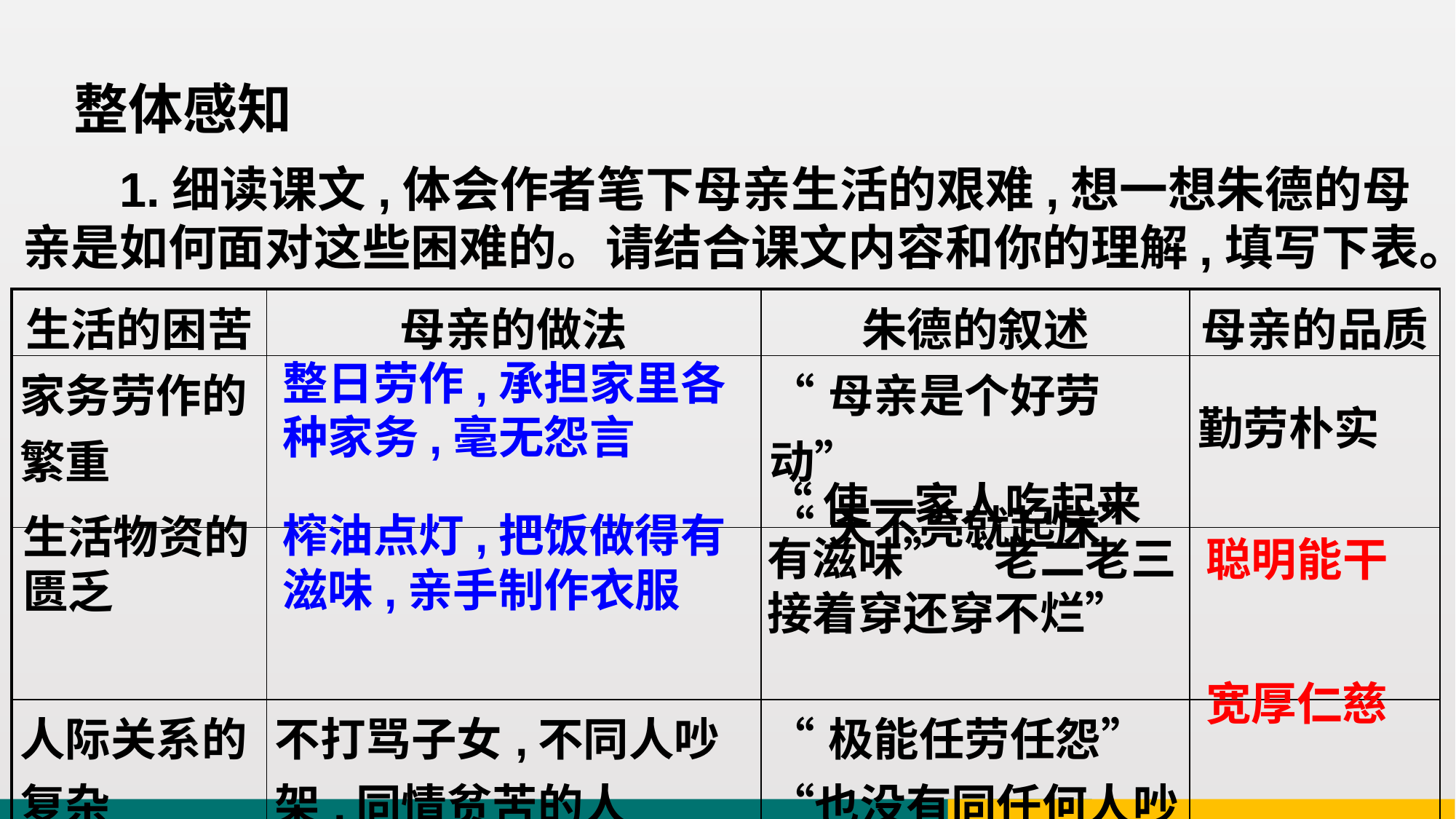

整体感知
      1.细读课文,体会作者笔下母亲生活的艰难,想一想朱德的母亲是如何面对这些困难的。请结合课文内容和你的理解,填写下表。
| 生活的困苦 | 母亲的做法 | 朱德的叙述 | 母亲的品质 |
| --- | --- | --- | --- |
| 家务劳作的繁重 |  | “母亲是个好劳动” “天不亮就起床” | 勤劳朴实 |
|  |  |  |  |
| 人际关系的复杂 | 不打骂子女,不同人吵架,同情贫苦的人 | “极能任劳任怨”“也没有同任何人吵过架” |  |
整日劳作,承担家里各种家务,毫无怨言
“使一家人吃起来有滋味”“老二老三接着穿还穿不烂”
榨油点灯,把饭做得有滋味,亲手制作衣服
生活物资的匮乏

聪明能干
宽厚仁慈
qlh283628